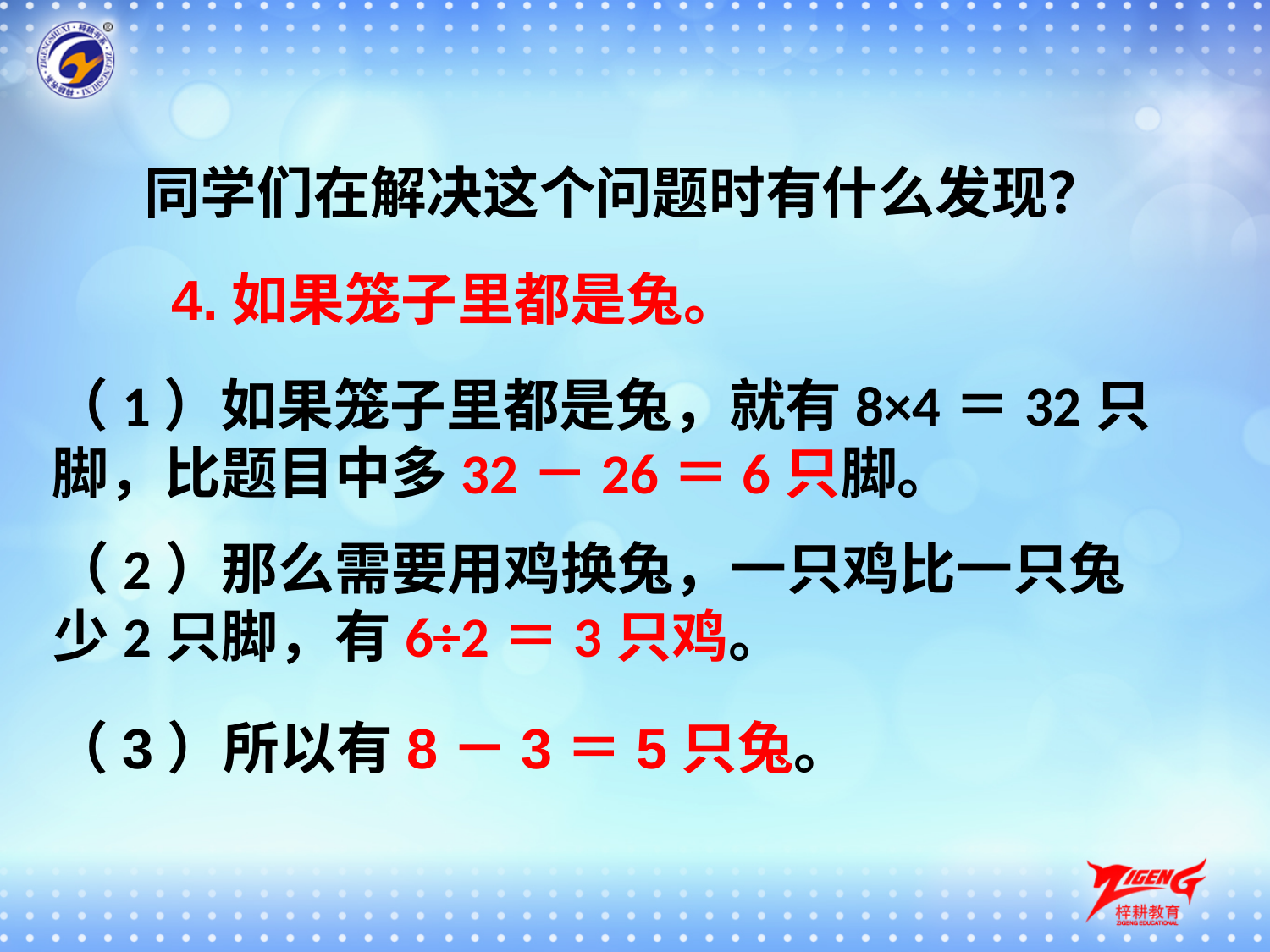

同学们在解决这个问题时有什么发现？
4.如果笼子里都是兔。
（1）如果笼子里都是兔，就有8×4＝32只脚，比题目中多32－26＝6只脚。
（2）那么需要用鸡换兔，一只鸡比一只兔少2只脚，有6÷2＝3只鸡。
（3）所以有8－3＝5只兔。